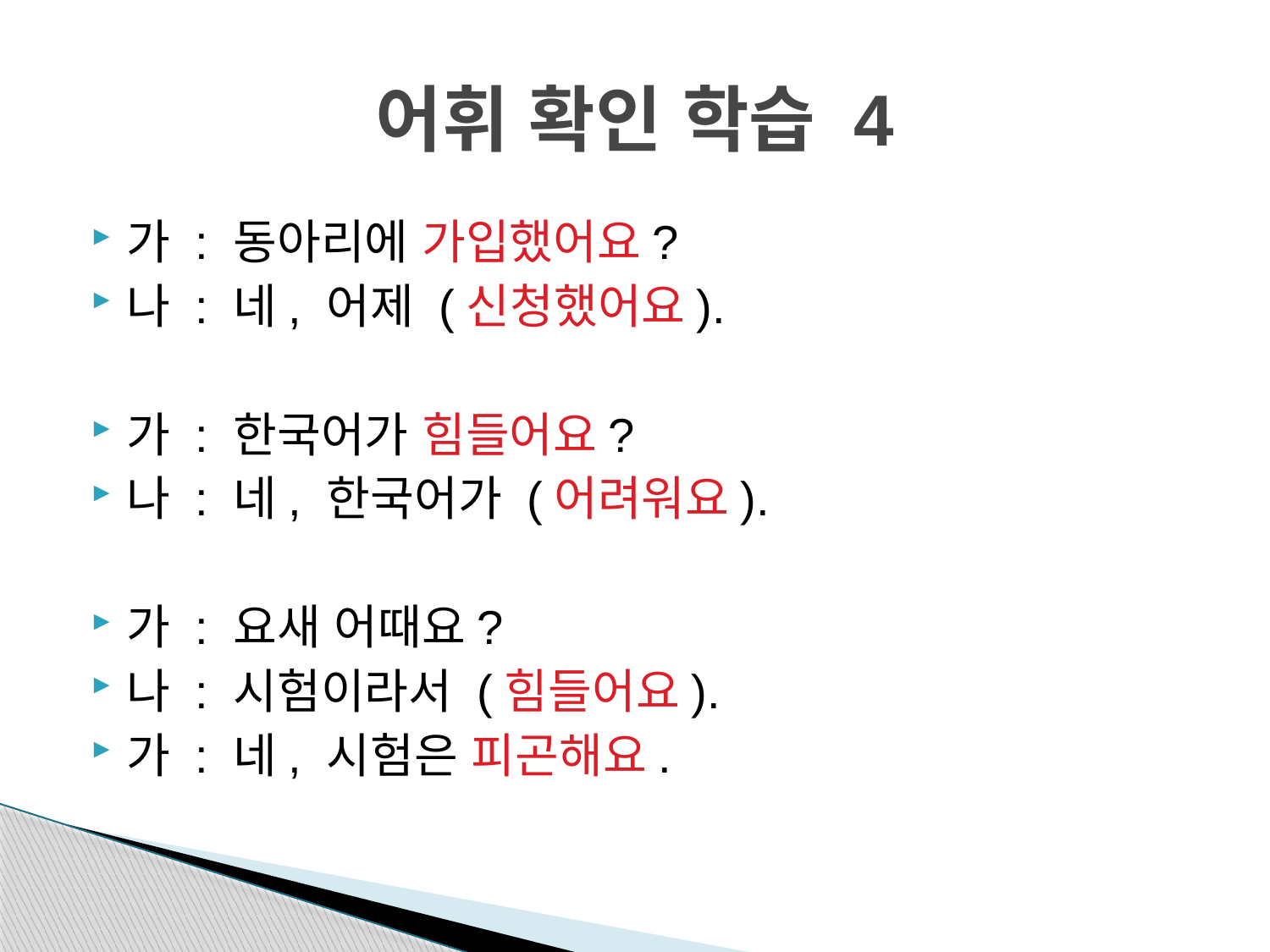

# 어휘 확인 학습 4
가 : 동아리에 가입했어요?
나 : 네, 어제 (신청했어요).

가 : 한국어가 힘들어요?
나 : 네, 한국어가 (어려워요).

가 : 요새 어때요?
나 : 시험이라서 (힘들어요).
가 : 네, 시험은 피곤해요.